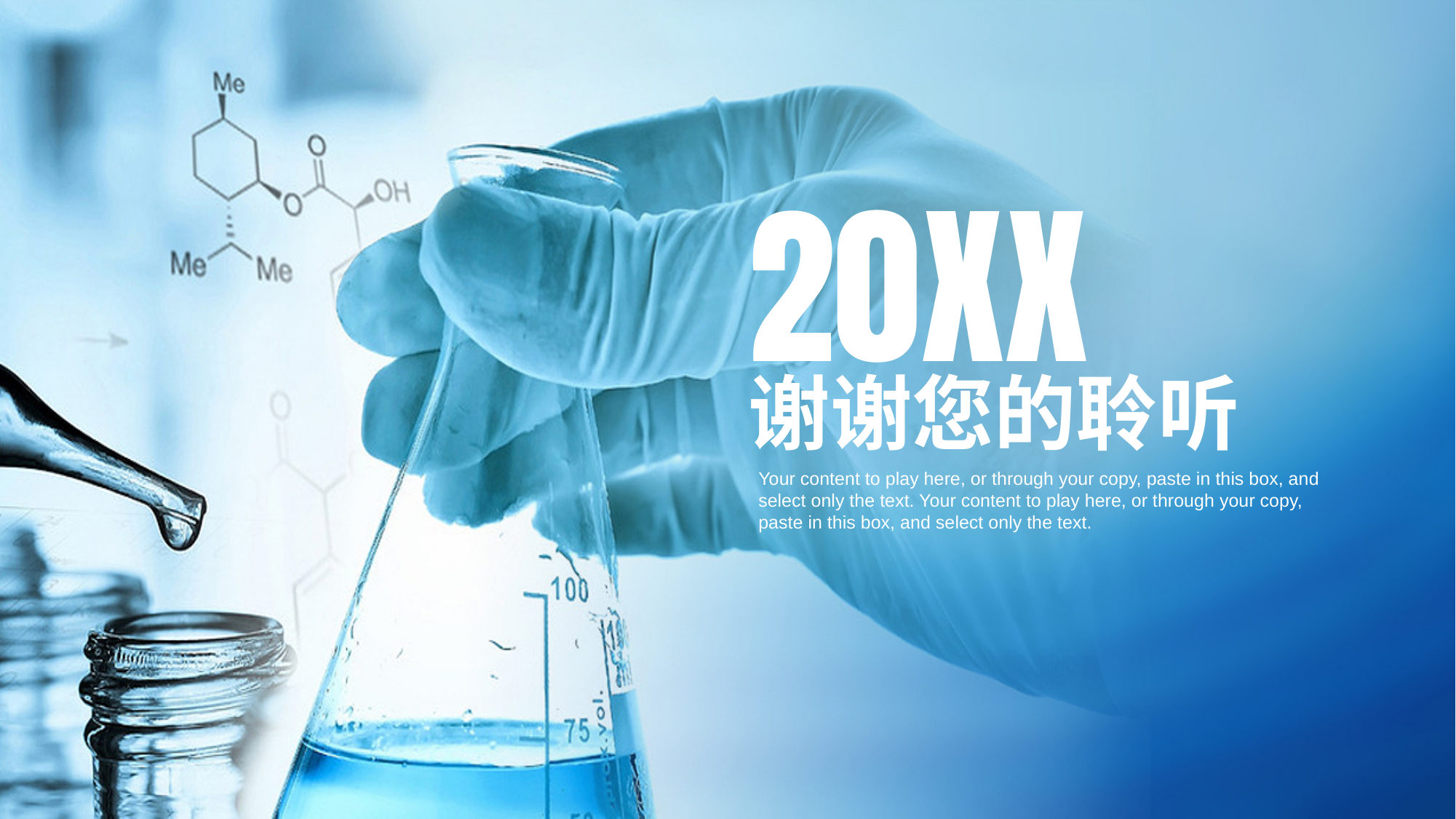

20XX
谢谢您的聆听
Your content to play here, or through your copy, paste in this box, and select only the text. Your content to play here, or through your copy, paste in this box, and select only the text.